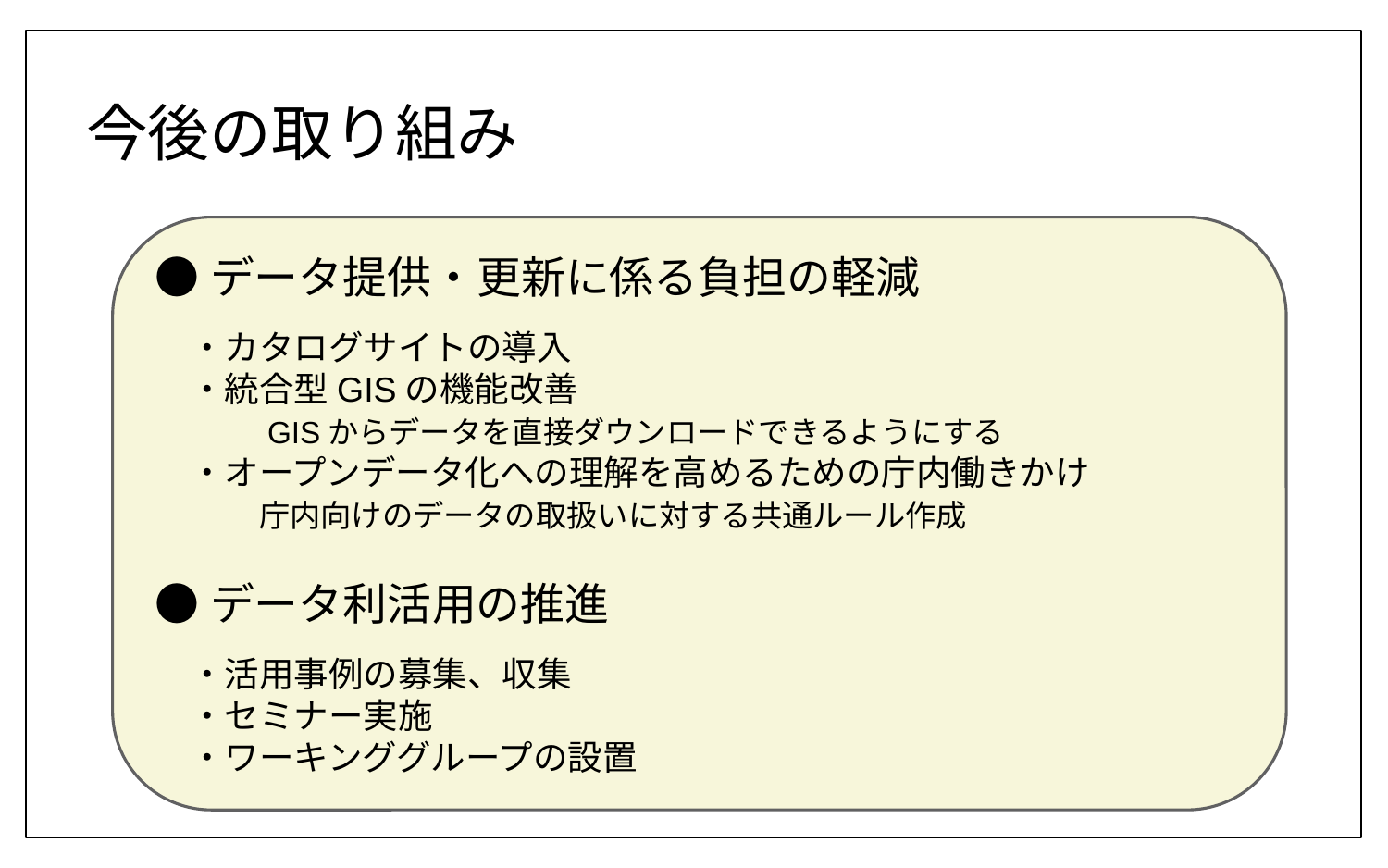

# 今後の取り組み
●データ提供・更新に係る負担の軽減

　・カタログサイトの導入
　・統合型GISの機能改善
　　　GISからデータを直接ダウンロードできるようにする
　・オープンデータ化への理解を高めるための庁内働きかけ
　　　庁内向けのデータの取扱いに対する共通ルール作成

●データ利活用の推進

　・活用事例の募集、収集
　・セミナー実施
　・ワーキンググループの設置

10